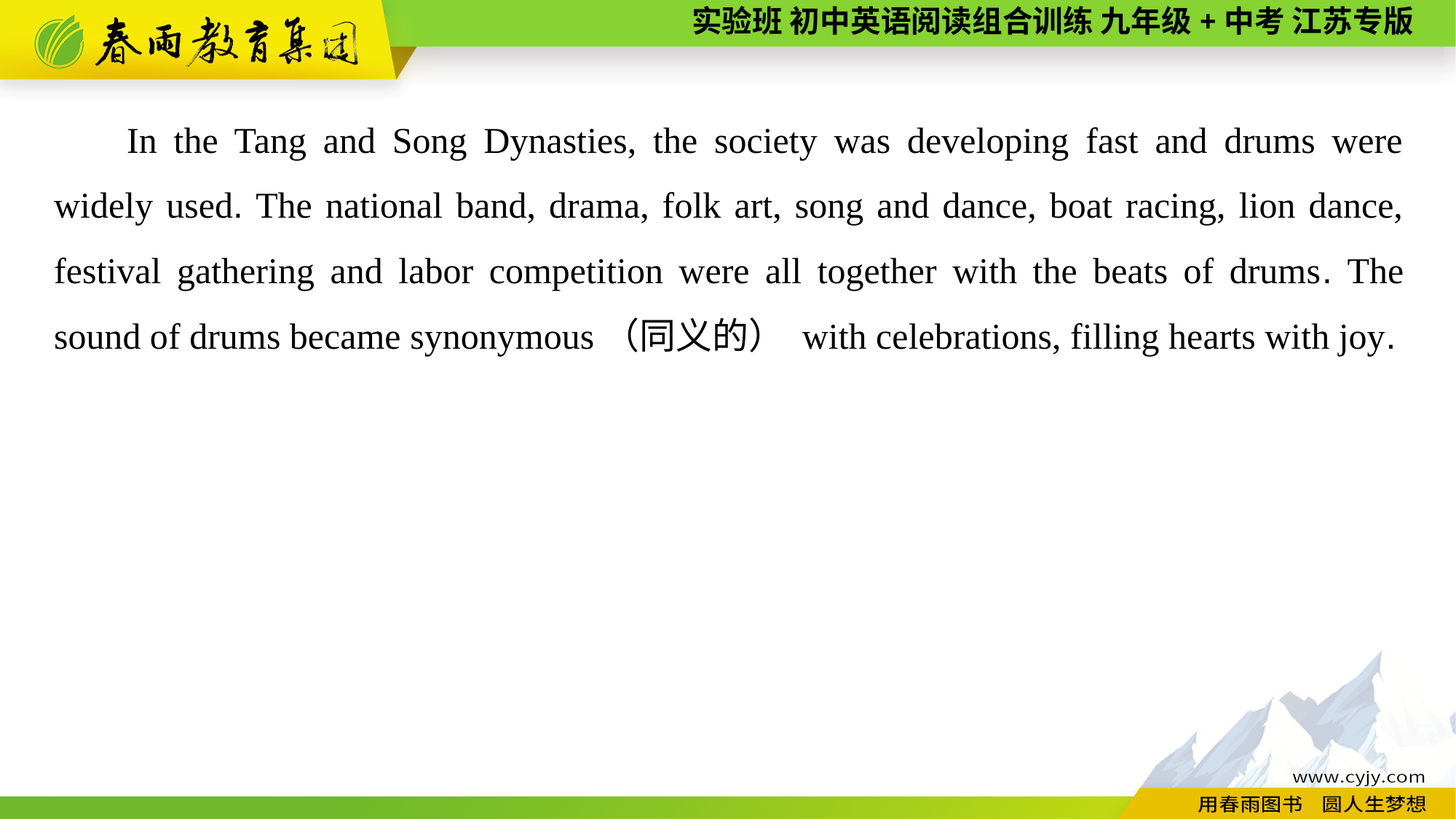

In the Tang and Song Dynasties, the society was developing fast and drums were widely used. The national band, drama, folk art, song and dance, boat racing, lion dance, festival gathering and labor competition were all together with the beats of drums. The sound of drums became synonymous（同义的） with celebrations, filling hearts with joy.